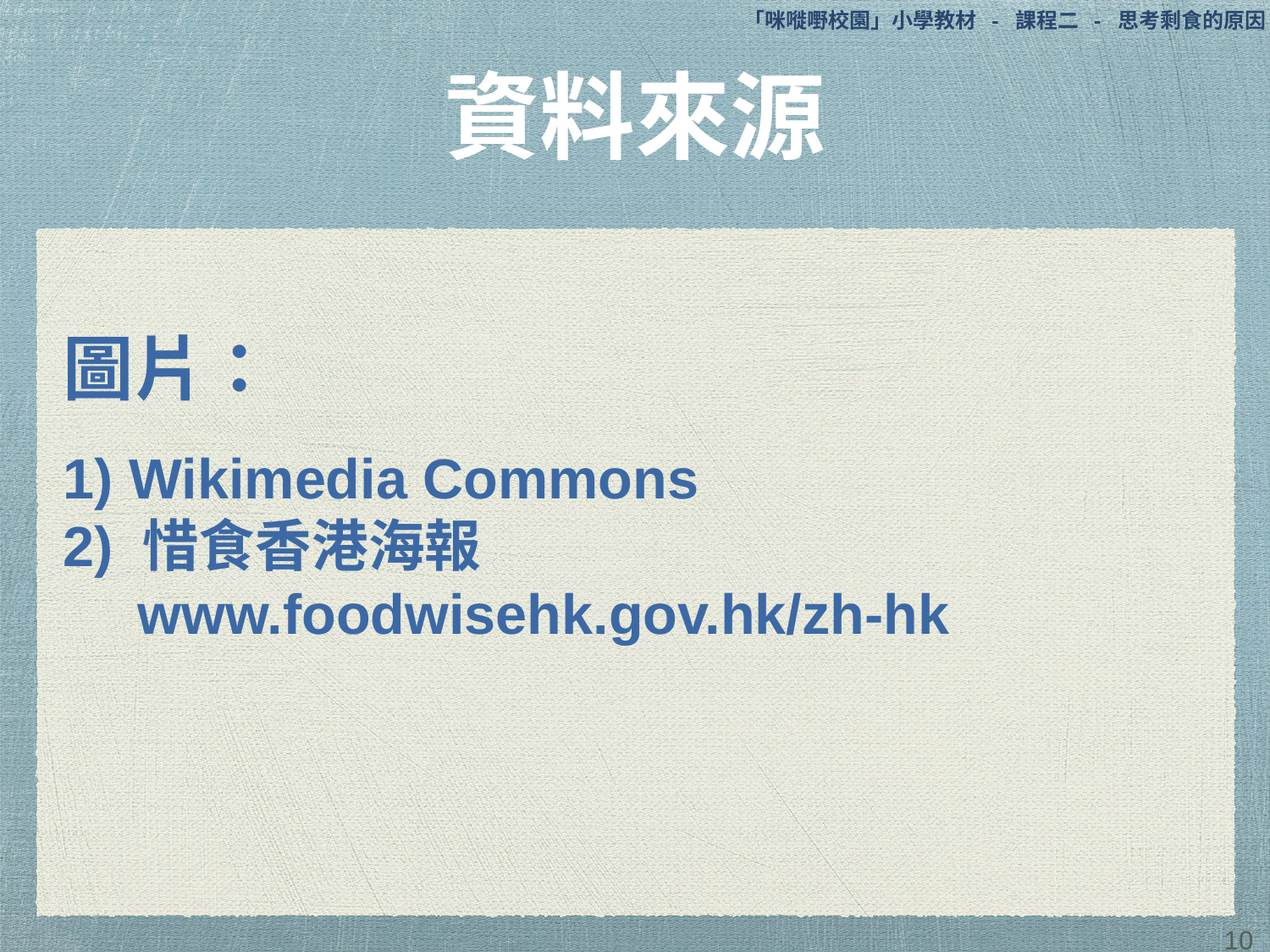

「咪嘥嘢校園」小學教材  -  課程二  -  思考剩食的原因
# 資料來源
圖片：
1) Wikimedia Commons
2) 惜食香港海報
www.foodwisehk.gov.hk/zh-hk

10